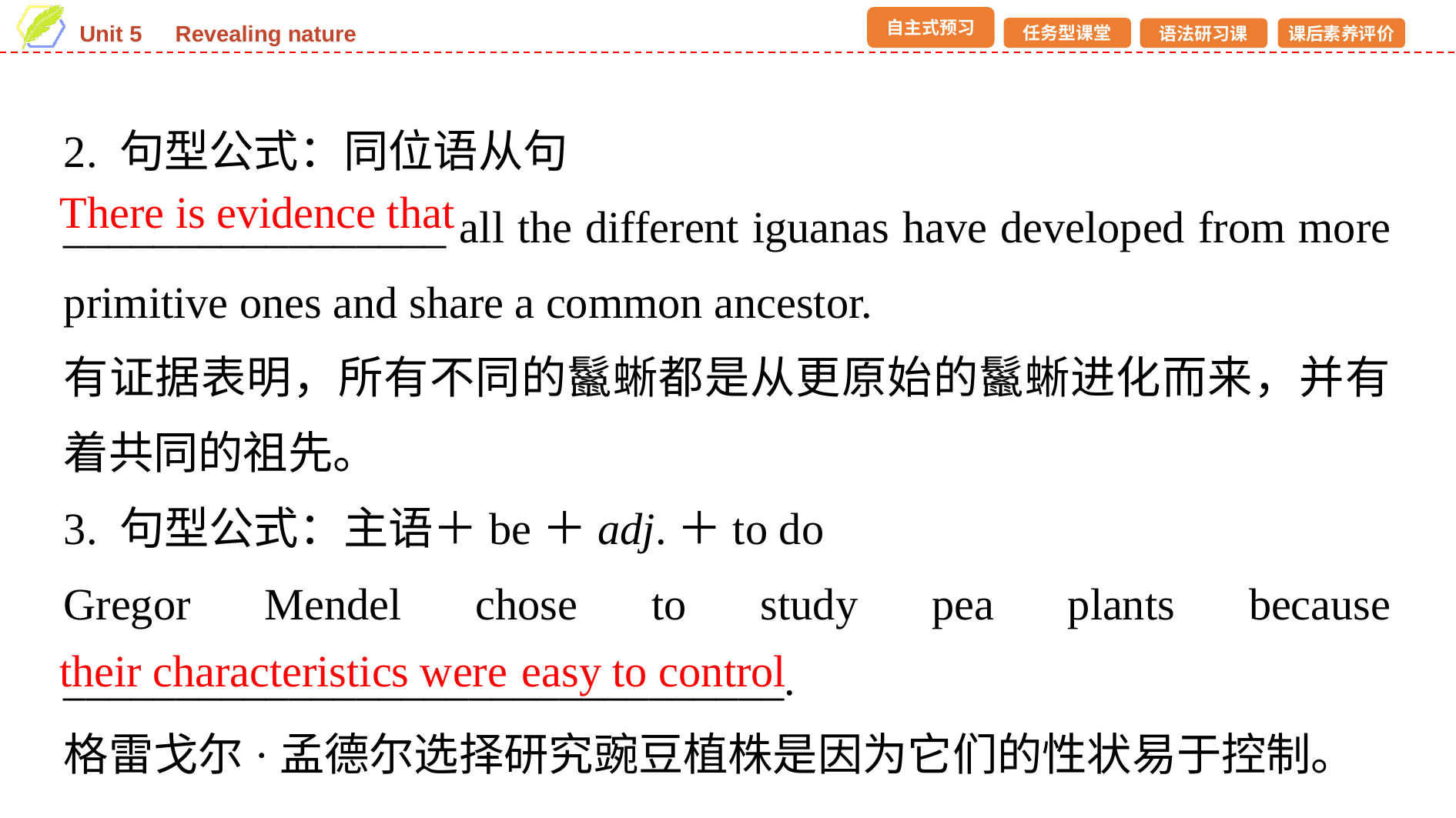

2. 句型公式：同位语从句
_________________ all the different iguanas have developed from more primitive ones and share a common ancestor.
有证据表明，所有不同的鬣蜥都是从更原始的鬣蜥进化而来，并有着共同的祖先。
3. 句型公式：主语＋be＋adj.＋to do
Gregor Mendel chose to study pea plants because ________________________________.
格雷戈尔·孟德尔选择研究豌豆植株是因为它们的性状易于控制。
There is evidence that
their characteristics were
easy to control